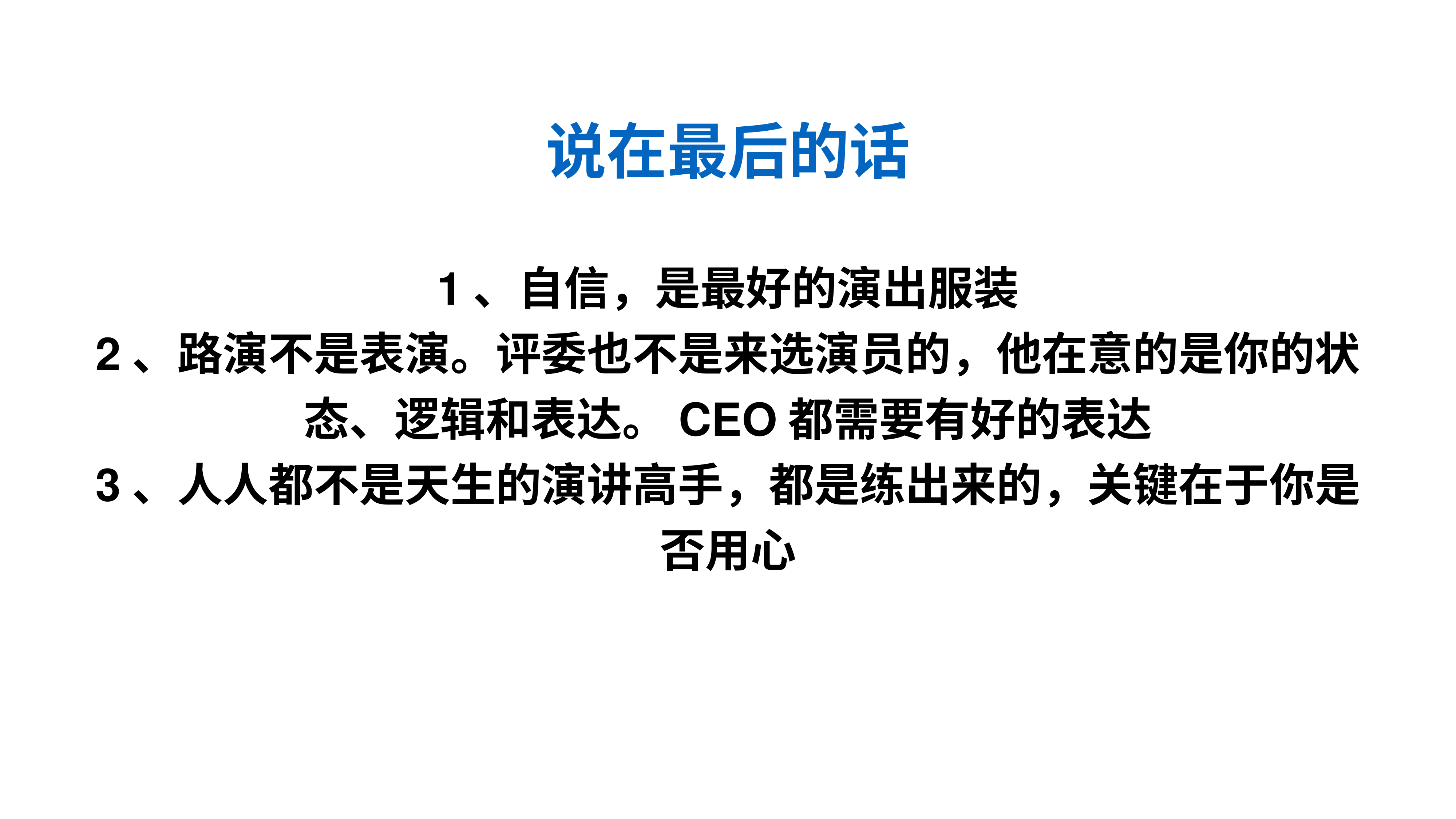

说在最后的话
1、自信，是最好的演出服装
2、路演不是表演。评委也不是来选演员的，他在意的是你的状态、逻辑和表达。CEO都需要有好的表达
3、人人都不是天生的演讲高手，都是练出来的，关键在于你是否用心